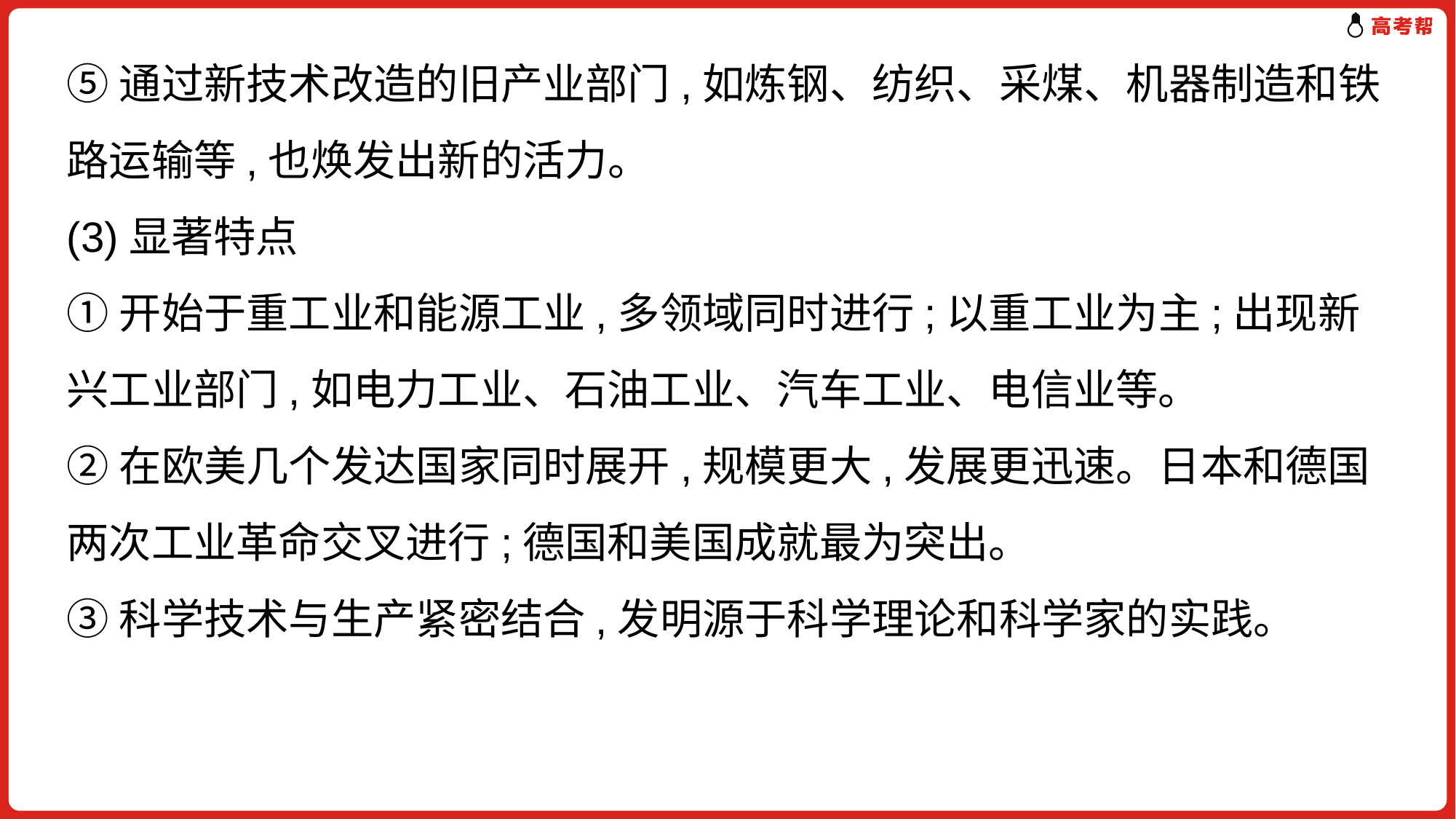

⑤通过新技术改造的旧产业部门,如炼钢、纺织、采煤、机器制造和铁路运输等,也焕发出新的活力。
(3)显著特点
①开始于重工业和能源工业,多领域同时进行;以重工业为主;出现新兴工业部门,如电力工业、石油工业、汽车工业、电信业等。
②在欧美几个发达国家同时展开,规模更大,发展更迅速。日本和德国两次工业革命交叉进行;德国和美国成就最为突出。
③科学技术与生产紧密结合,发明源于科学理论和科学家的实践。